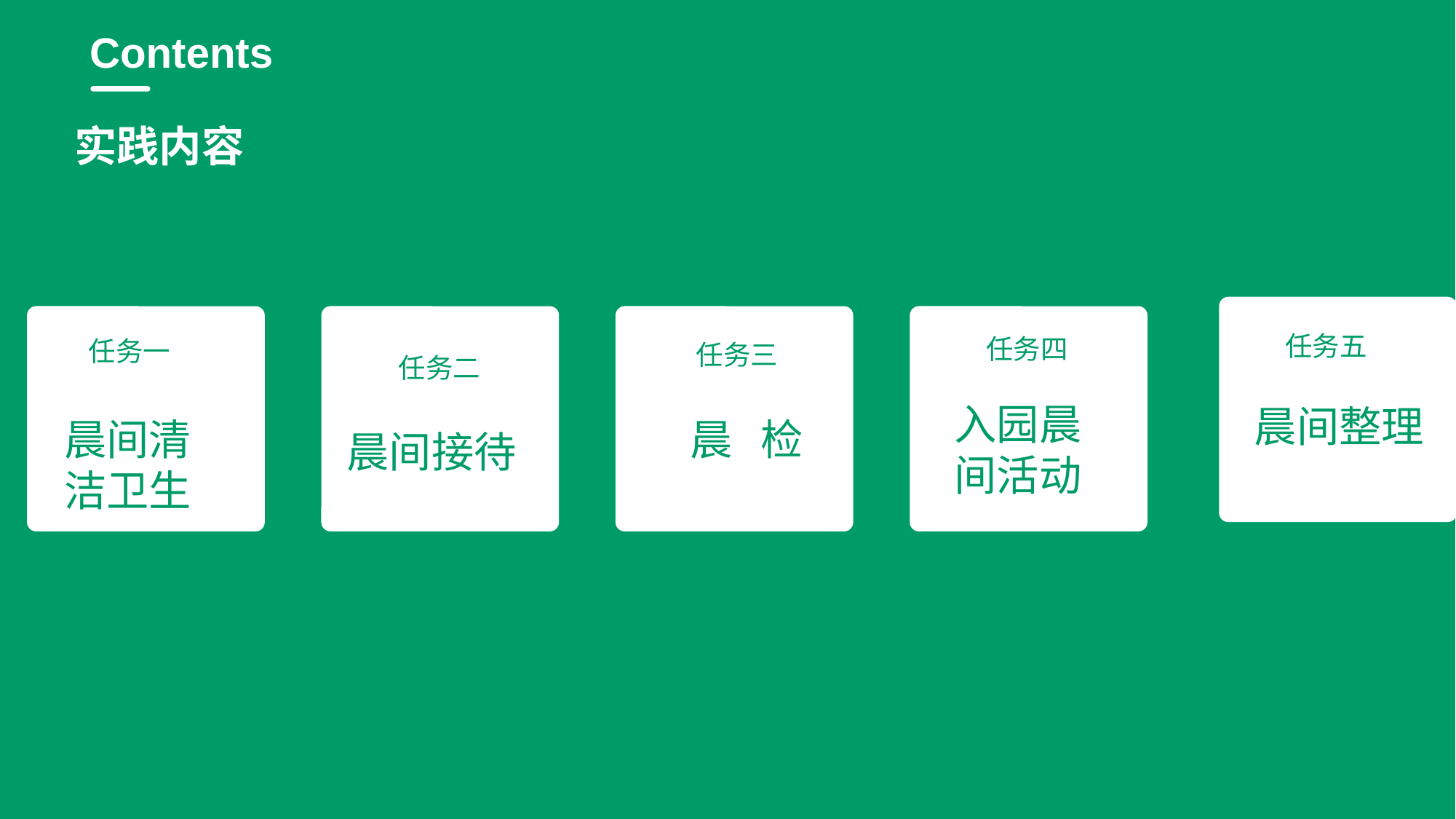

行业PPT模板http://www.1ppt.com/hangye/

Contents

实践内容

任务二
入园晨间活动
晨间清洁卫生
   晨   检
晨间接待

任务五
任务四
任务一
任务三
晨间整理